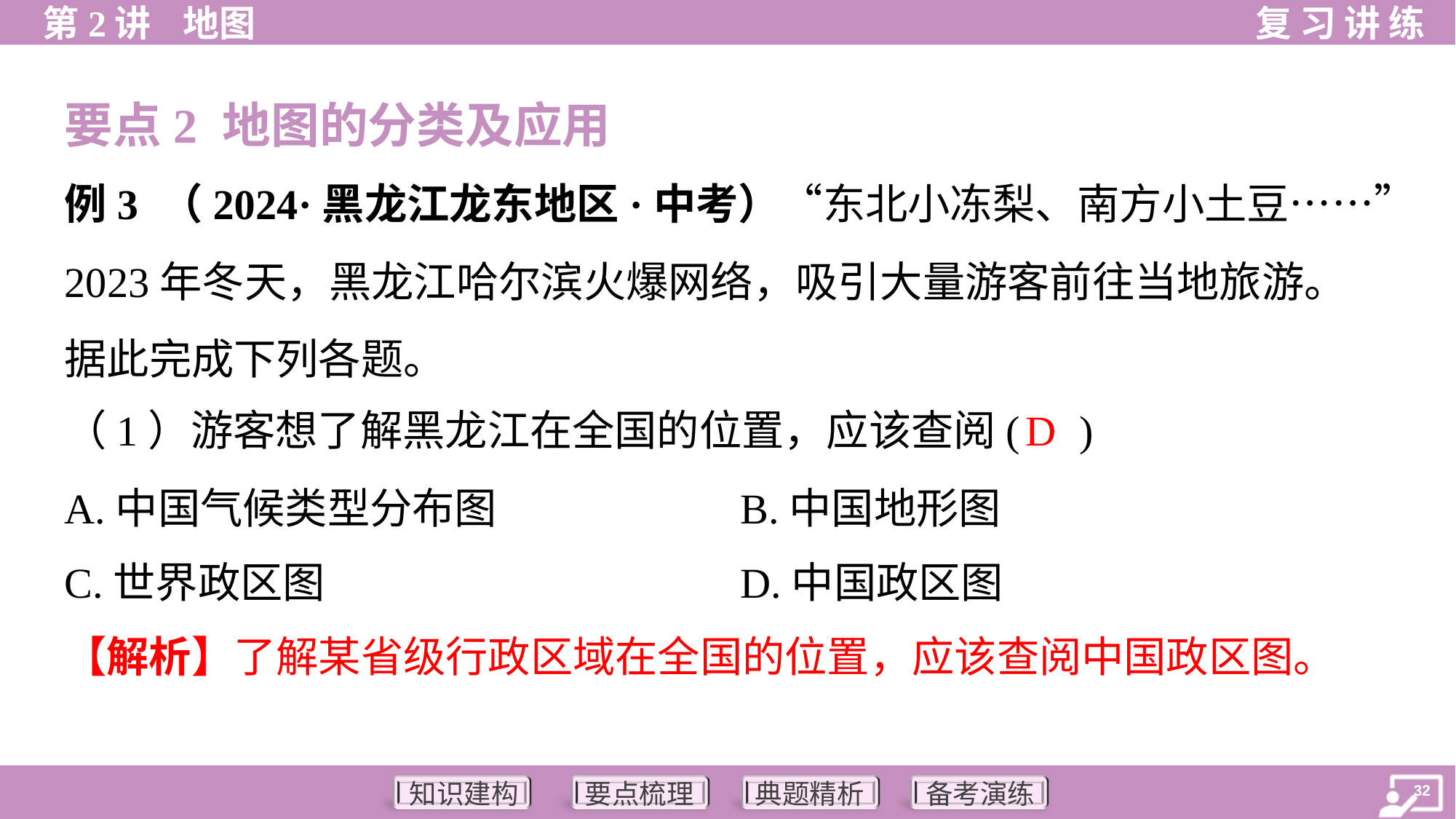

要点2 地图的分类及应用
例3 （2024·黑龙江龙东地区·中考）“东北小冻梨、南方小土豆……”
2023年冬天，黑龙江哈尔滨火爆网络，吸引大量游客前往当地旅游。
据此完成下列各题。
D
（1）游客想了解黑龙江在全国的位置，应该查阅(     )
A.中国气候类型分布图	B.中国地形图
C.世界政区图	D.中国政区图
【解析】了解某省级行政区域在全国的位置，应该查阅中国政区图。